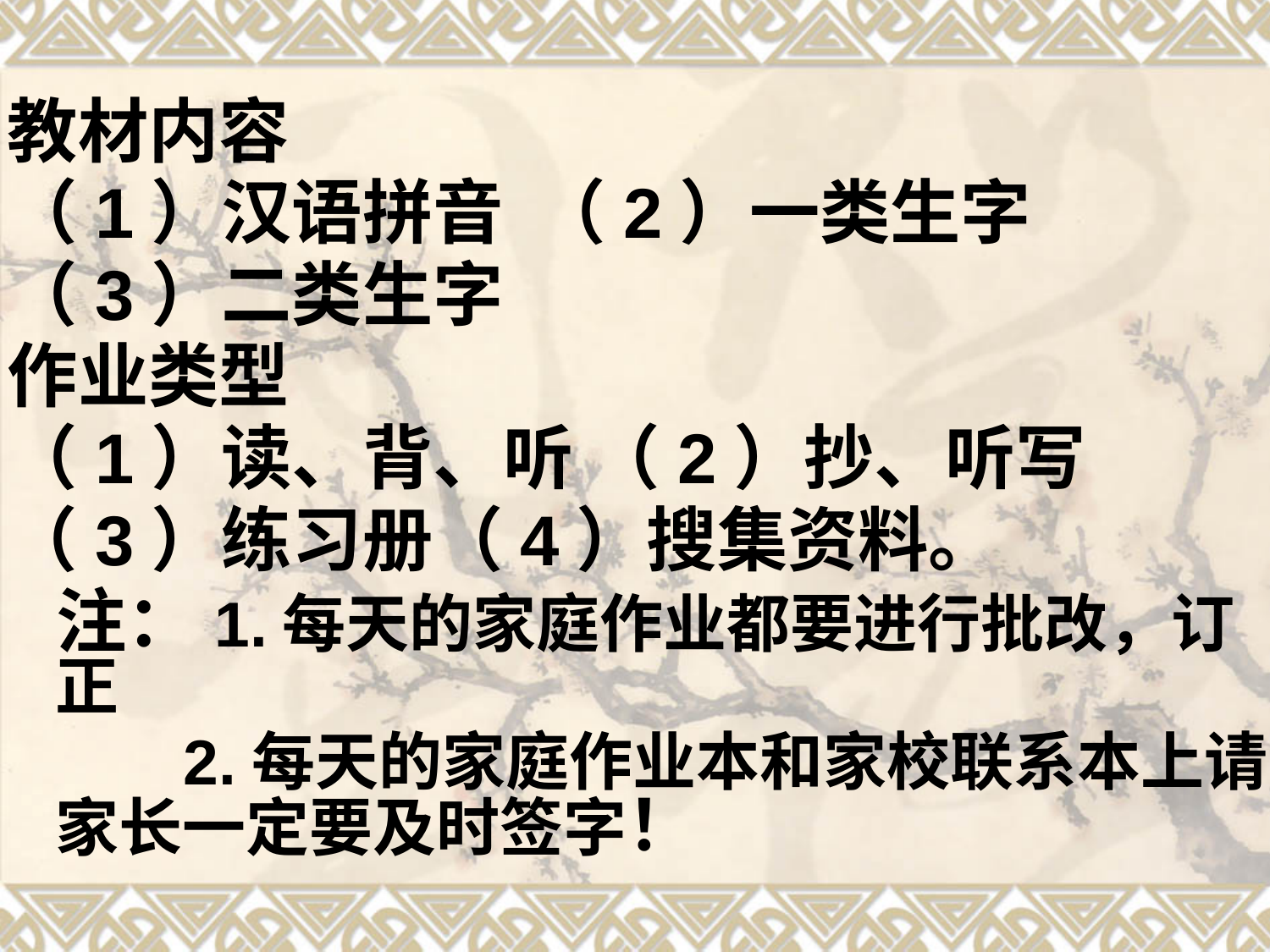

教材内容
（1）汉语拼音  （2）一类生字
（3）二类生字
作业类型
（1）读、背、听 （2）抄、听写
（3）练习册（4）搜集资料。
  注：1.每天的家庭作业都要进行批改，订正
          2.每天的家庭作业本和家校联系本上请  家长一定要及时签字！